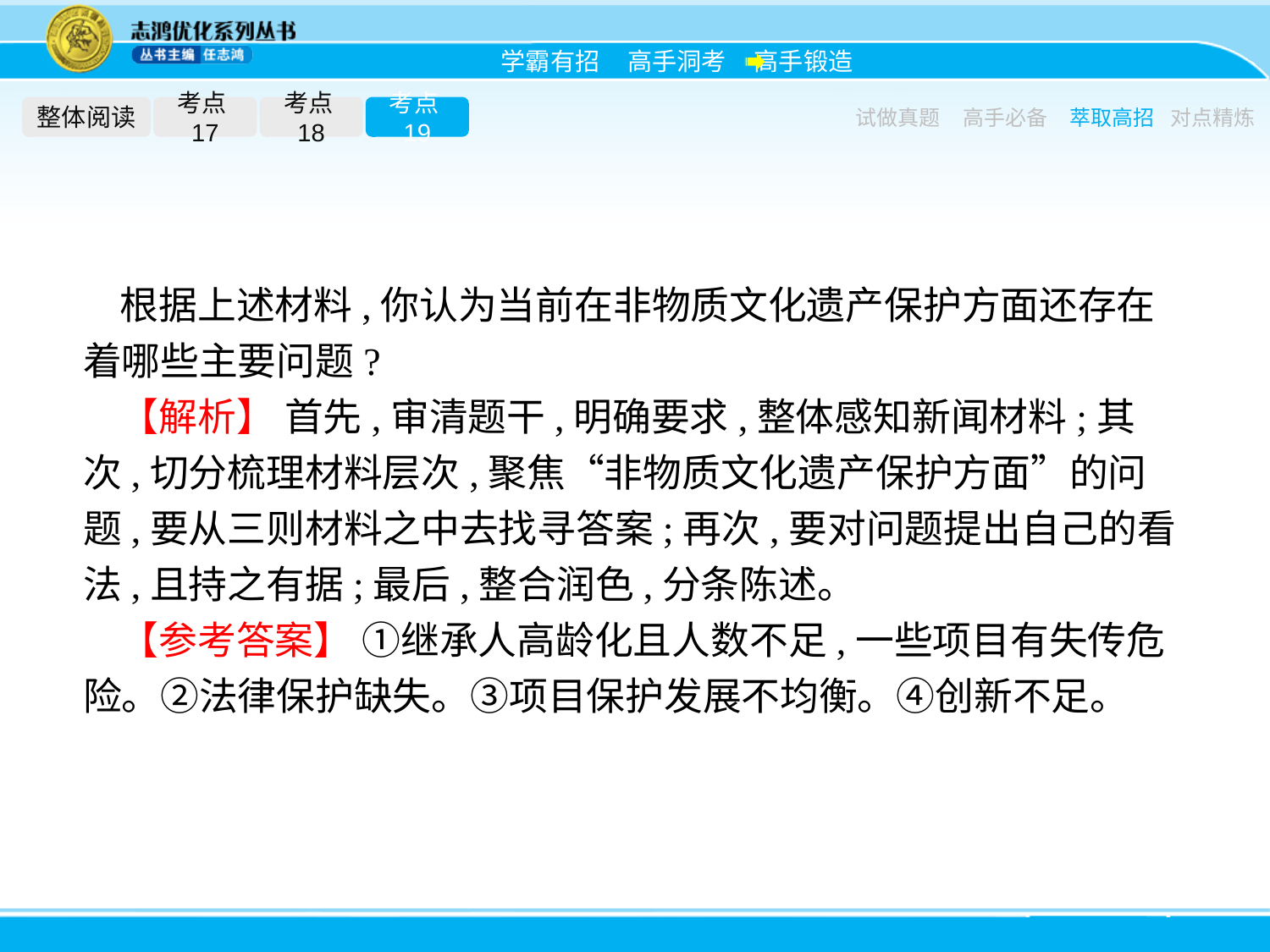

整体阅读
考点17
考点18
考点19
试做真题
高手必备
萃取高招
对点精炼
根据上述材料,你认为当前在非物质文化遗产保护方面还存在着哪些主要问题?
【解析】 首先,审清题干,明确要求,整体感知新闻材料;其次,切分梳理材料层次,聚焦“非物质文化遗产保护方面”的问题,要从三则材料之中去找寻答案;再次,要对问题提出自己的看法,且持之有据;最后,整合润色,分条陈述。
【参考答案】 ①继承人高龄化且人数不足,一些项目有失传危险。②法律保护缺失。③项目保护发展不均衡。④创新不足。